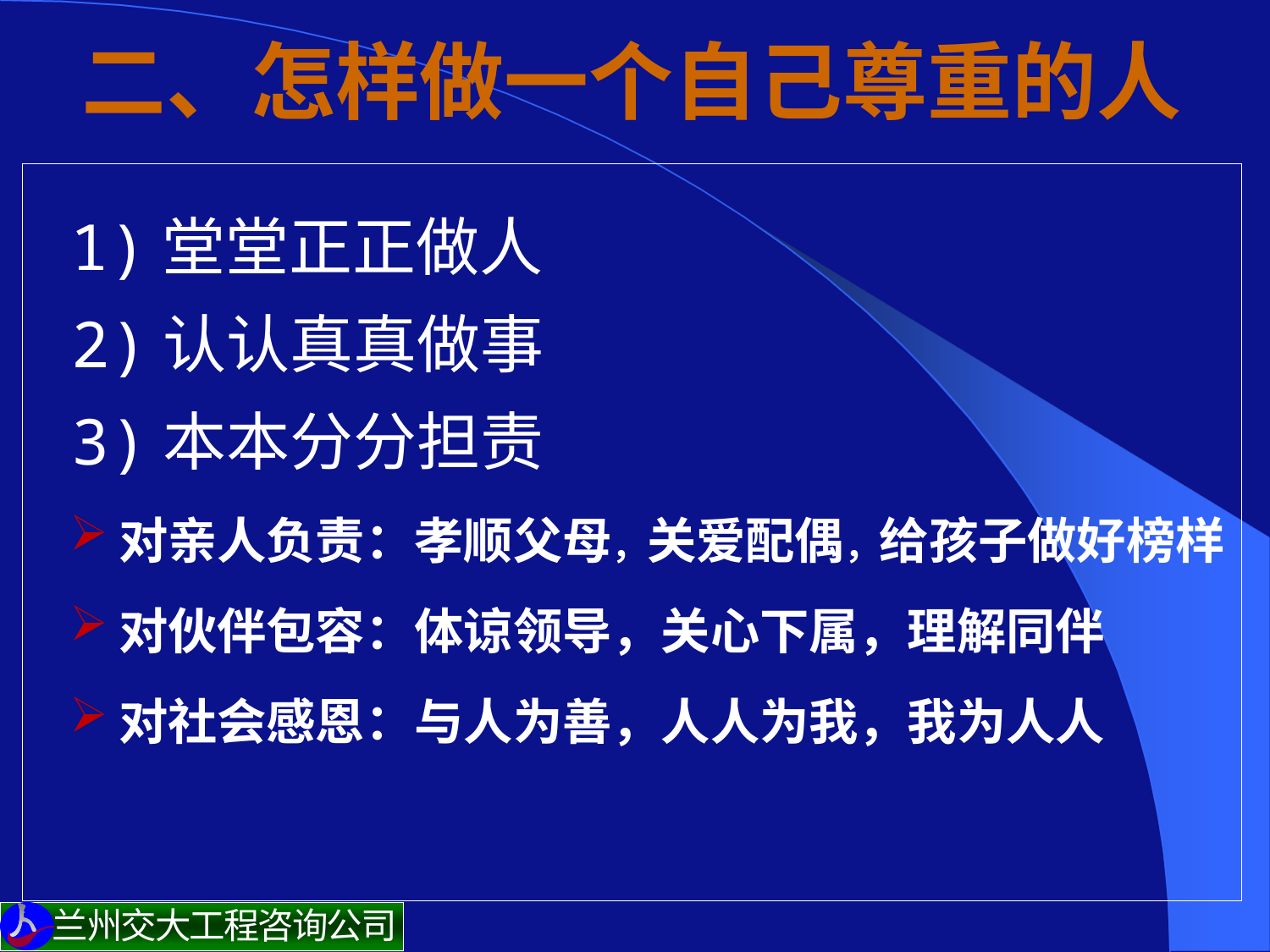

# 二、怎样做一个自己尊重的人
 1)堂堂正正做人
2)认认真真做事
3)本本分分担责
对亲人负责：孝顺父母，关爱配偶，给孩子做好榜样
对伙伴包容：体谅领导，关心下属，理解同伴
对社会感恩：与人为善，人人为我，我为人人